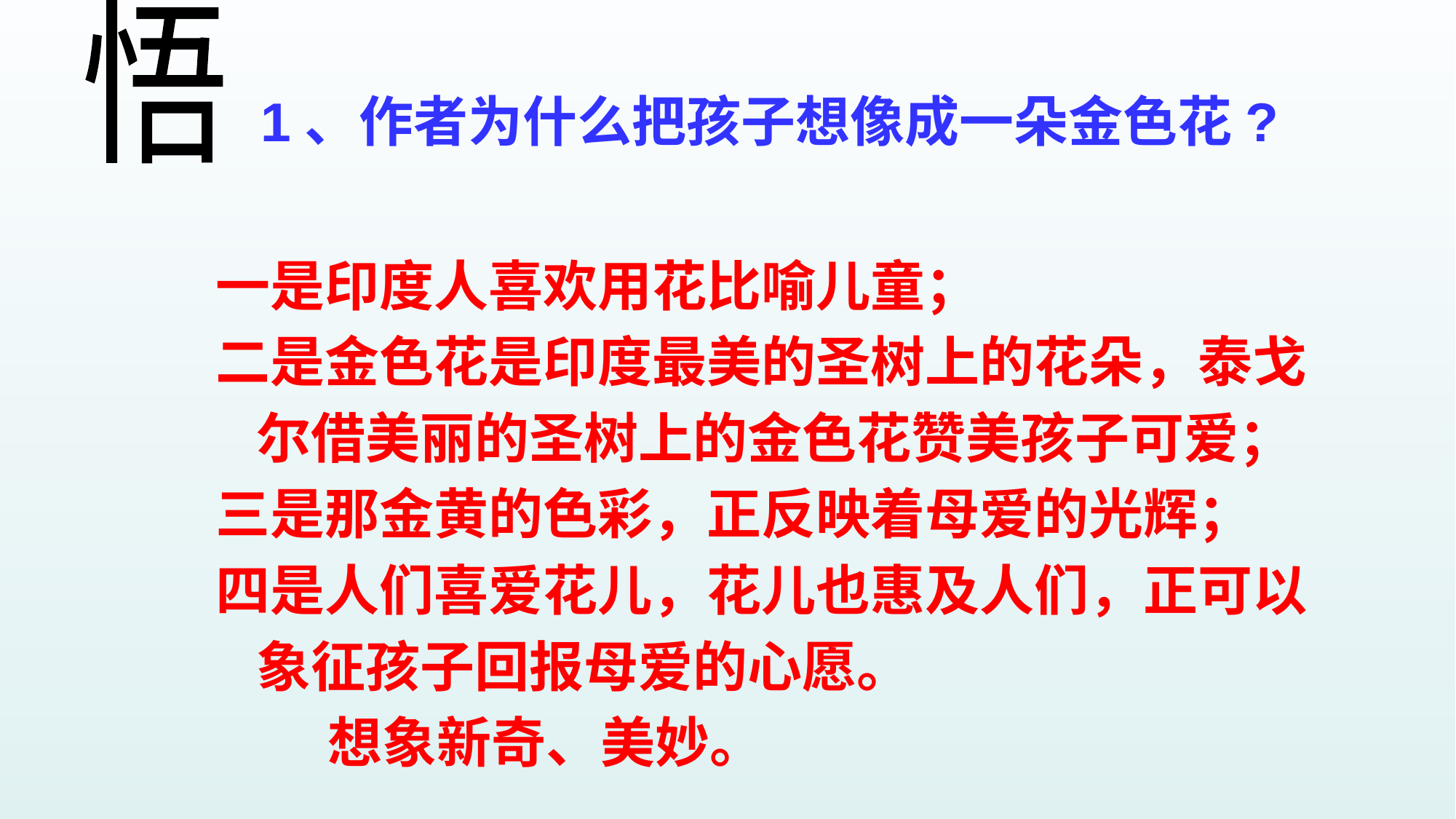

悟
1、作者为什么把孩子想像成一朵金色花?
一是印度人喜欢用花比喻儿童；
二是金色花是印度最美的圣树上的花朵，泰戈尔借美丽的圣树上的金色花赞美孩子可爱；
三是那金黄的色彩，正反映着母爱的光辉；
四是人们喜爱花儿，花儿也惠及人们，正可以象征孩子回报母爱的心愿。
        想象新奇、美妙。